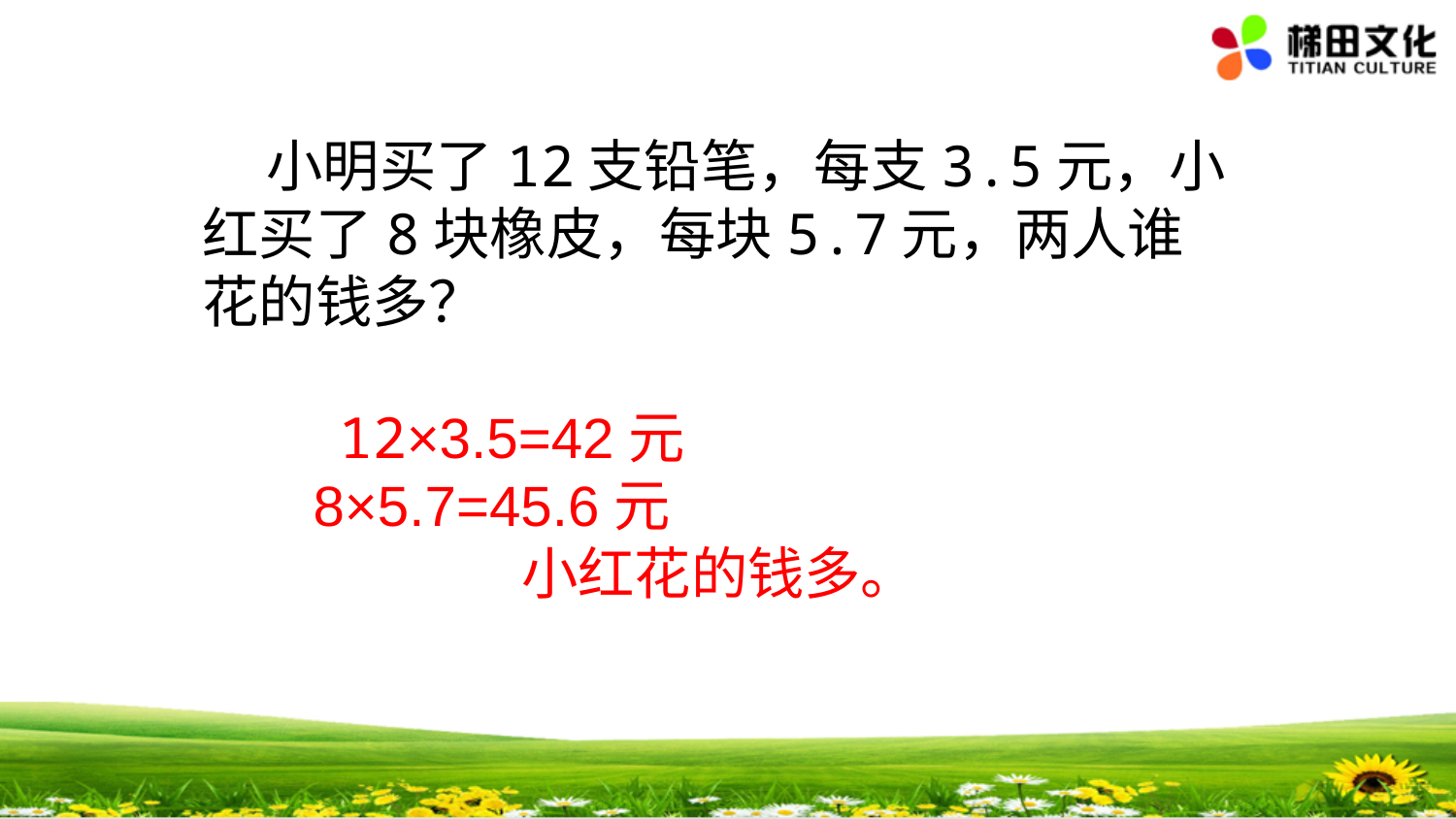

小明买了12支铅笔，每支3.5元，小红买了8块橡皮，每块5.7元，两人谁花的钱多？

    12×3.5=42元
       8×5.7=45.6元
小红花的钱多。